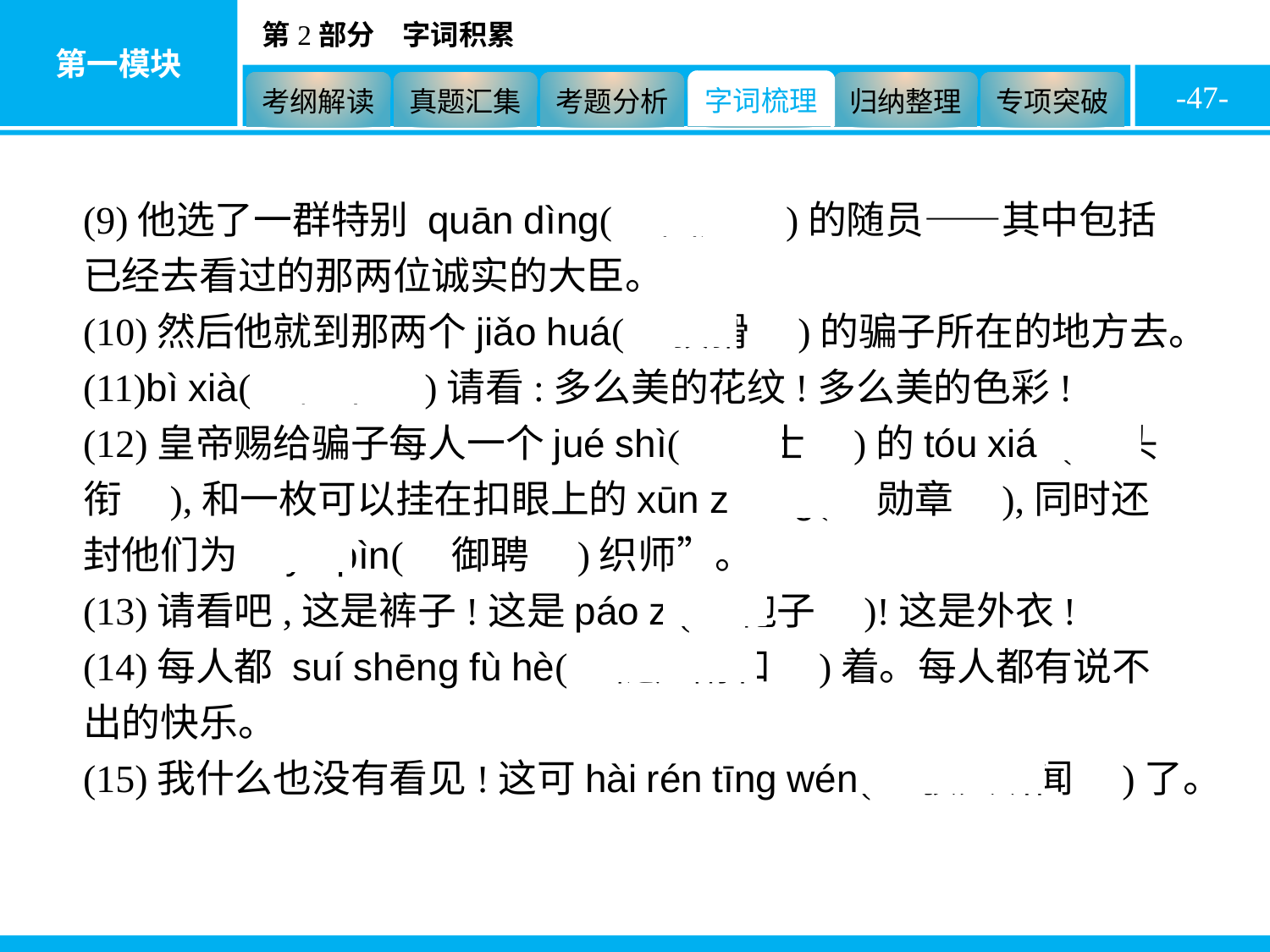

-47-
(9)他选了一群特别 quān dìng(　圈定　)的随员——其中包括已经去看过的那两位诚实的大臣。
(10)然后他就到那两个jiǎo huá(　狡猾　)的骗子所在的地方去。
(11)bì xià(　陛下　)请看:多么美的花纹!多么美的色彩!
(12)皇帝赐给骗子每人一个jué shì(　爵士　)的tóu xián(　头衔　),和一枚可以挂在扣眼上的xūn zhāng(　勋章　),同时还封他们为“yù pìn(　御聘　)织师”。
(13)请看吧,这是裤子!这是páo zi(　袍子　)!这是外衣!
(14)每人都 suí shēng fù hè(　随声附和　)着。每人都有说不出的快乐。
(15)我什么也没有看见!这可hài rén tīng wén(　骇人听闻　)了。